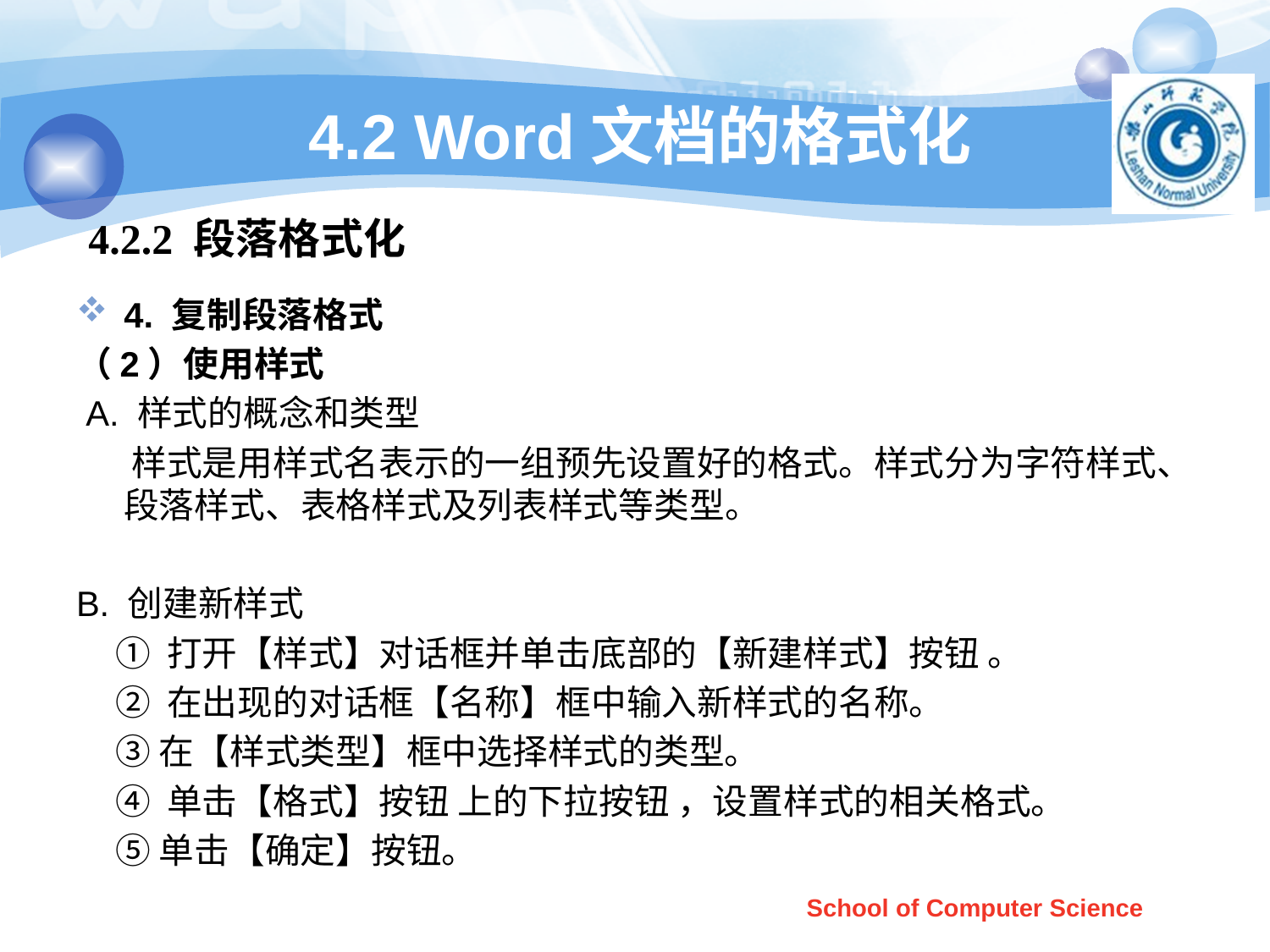

# 4.2 Word文档的格式化
4.2.2 段落格式化
4. 复制段落格式
（2）使用样式
 A. 样式的概念和类型
      样式是用样式名表示的一组预先设置好的格式。样式分为字符样式、段落样式、表格样式及列表样式等类型。

B. 创建新样式
     ① 打开【样式】对话框并单击底部的【新建样式】按钮 。
     ② 在出现的对话框【名称】框中输入新样式的名称。
     ③在【样式类型】框中选择样式的类型。
     ④ 单击【格式】按钮 上的下拉按钮 ，设置样式的相关格式。
     ⑤单击【确定】按钮。
School of Computer Science